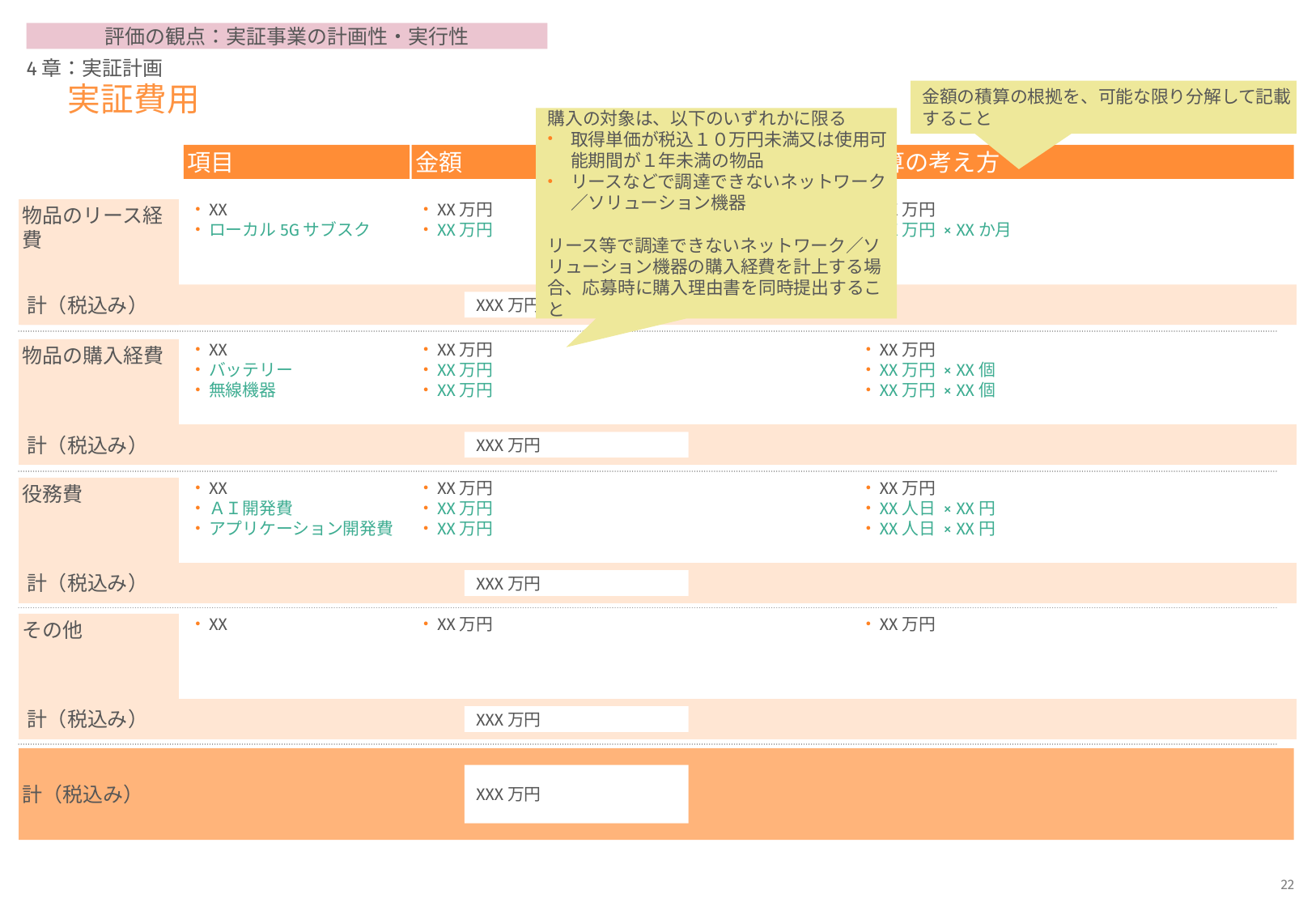

評価の観点：実証事業の計画性・実行性
4章：実証計画
金額の積算の根拠を、可能な限り分解して記載すること
# 実証費用
購入の対象は、以下のいずれかに限る
取得単価が税込１０万円未満又は使用可能期間が１年未満の物品
リースなどで調達できないネットワーク／ソリューション機器

リース等で調達できないネットワーク／ソリューション機器の購入経費を計上する場合、応募時に購入理由書を同時提出すること
項目
金額
積算の考え方
物品のリース経費
XX
ローカル5Gサブスク
XX万円
XX万円
XX万円
XX万円 × XXか月
計（税込み）
XXX万円
物品の購入経費
XX
バッテリー
無線機器
XX万円
XX万円
XX万円
XX万円
XX万円 × XX個
XX万円 × XX個
計（税込み）
XXX万円
XX
ＡＩ開発費
アプリケーション開発費
XX万円
XX万円
XX万円
XX万円
XX人日 × XX円
XX人日 × XX円
役務費
計（税込み）
XXX万円
XX
XX万円
XX万円
その他
計（税込み）
XXX万円
計（税込み）
XXX  1,460万円
XXX万円
XXX